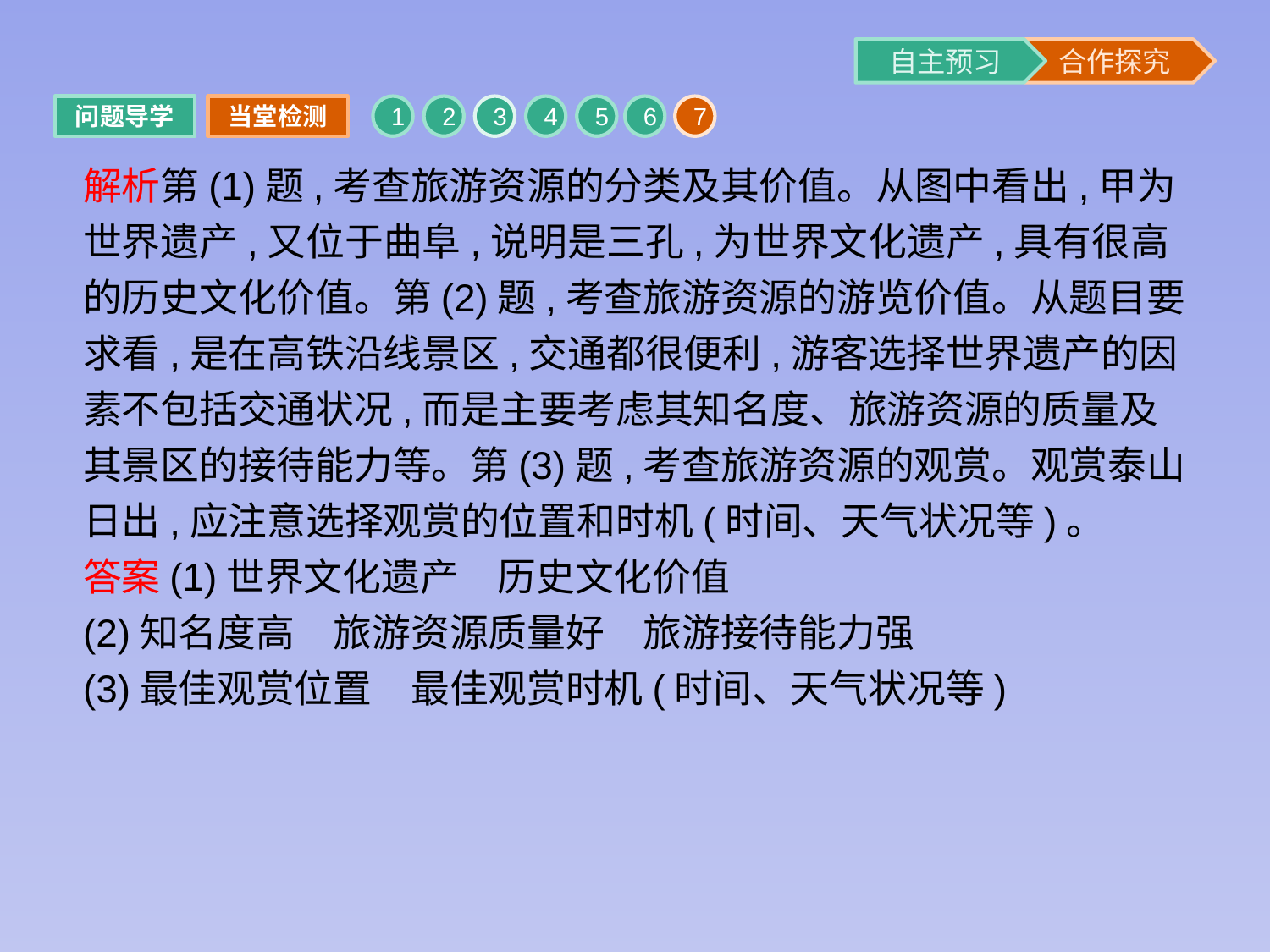

问题导学
当堂检测
1
2
3
4
5
6
7
解析第(1)题,考查旅游资源的分类及其价值。从图中看出,甲为世界遗产,又位于曲阜,说明是三孔,为世界文化遗产,具有很高的历史文化价值。第(2)题,考查旅游资源的游览价值。从题目要求看,是在高铁沿线景区,交通都很便利,游客选择世界遗产的因素不包括交通状况,而是主要考虑其知名度、旅游资源的质量及其景区的接待能力等。第(3)题,考查旅游资源的观赏。观赏泰山日出,应注意选择观赏的位置和时机(时间、天气状况等)。
答案(1)世界文化遗产　历史文化价值
(2)知名度高　旅游资源质量好　旅游接待能力强
(3)最佳观赏位置　最佳观赏时机(时间、天气状况等)